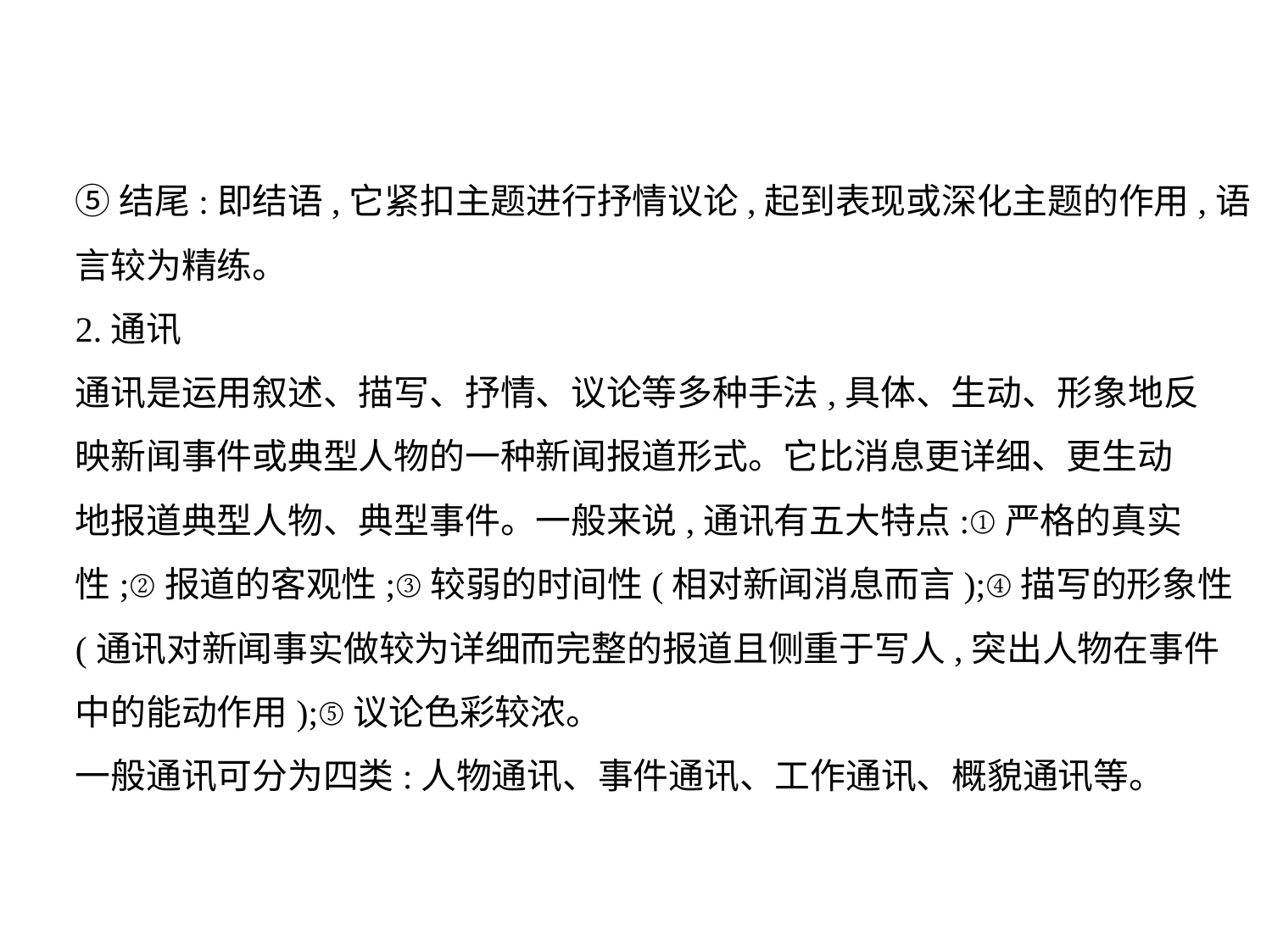

⑤结尾:即结语,它紧扣主题进行抒情议论,起到表现或深化主题的作用,语
言较为精练。
2.通讯
通讯是运用叙述、描写、抒情、议论等多种手法,具体、生动、形象地反
映新闻事件或典型人物的一种新闻报道形式。它比消息更详细、更生动
地报道典型人物、典型事件。一般来说,通讯有五大特点:①严格的真实
性;②报道的客观性;③较弱的时间性(相对新闻消息而言);④描写的形象性
(通讯对新闻事实做较为详细而完整的报道且侧重于写人,突出人物在事件
中的能动作用);⑤议论色彩较浓。
一般通讯可分为四类:人物通讯、事件通讯、工作通讯、概貌通讯等。